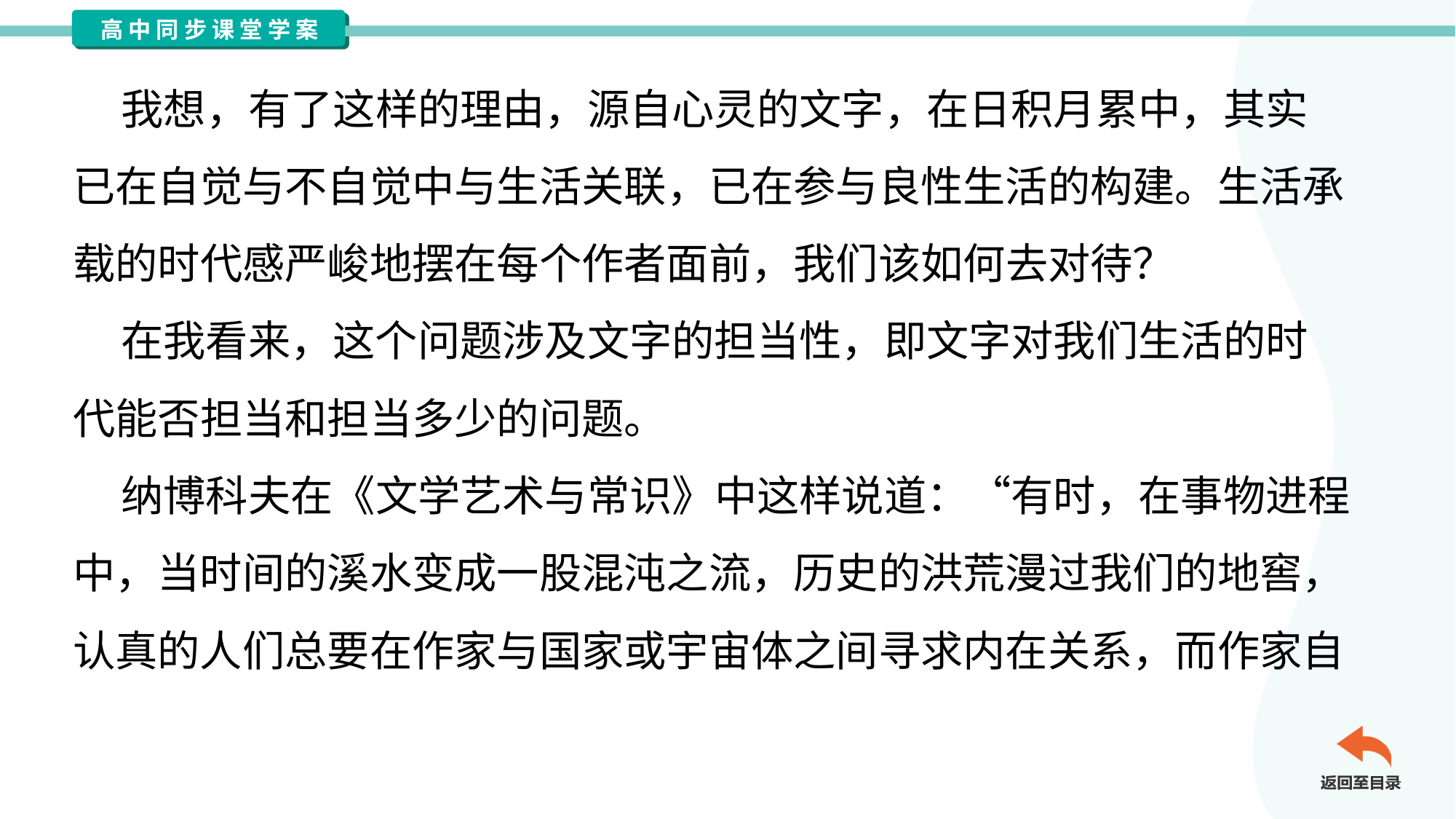

我想，有了这样的理由，源自心灵的文字，在日积月累中，其实
已在自觉与不自觉中与生活关联，已在参与良性生活的构建。生活承
载的时代感严峻地摆在每个作者面前，我们该如何去对待？
    在我看来，这个问题涉及文字的担当性，即文字对我们生活的时
代能否担当和担当多少的问题。
    纳博科夫在《文学艺术与常识》中这样说道：“有时，在事物进程
中，当时间的溪水变成一股混沌之流，历史的洪荒漫过我们的地窖，
认真的人们总要在作家与国家或宇宙体之间寻求内在关系，而作家自